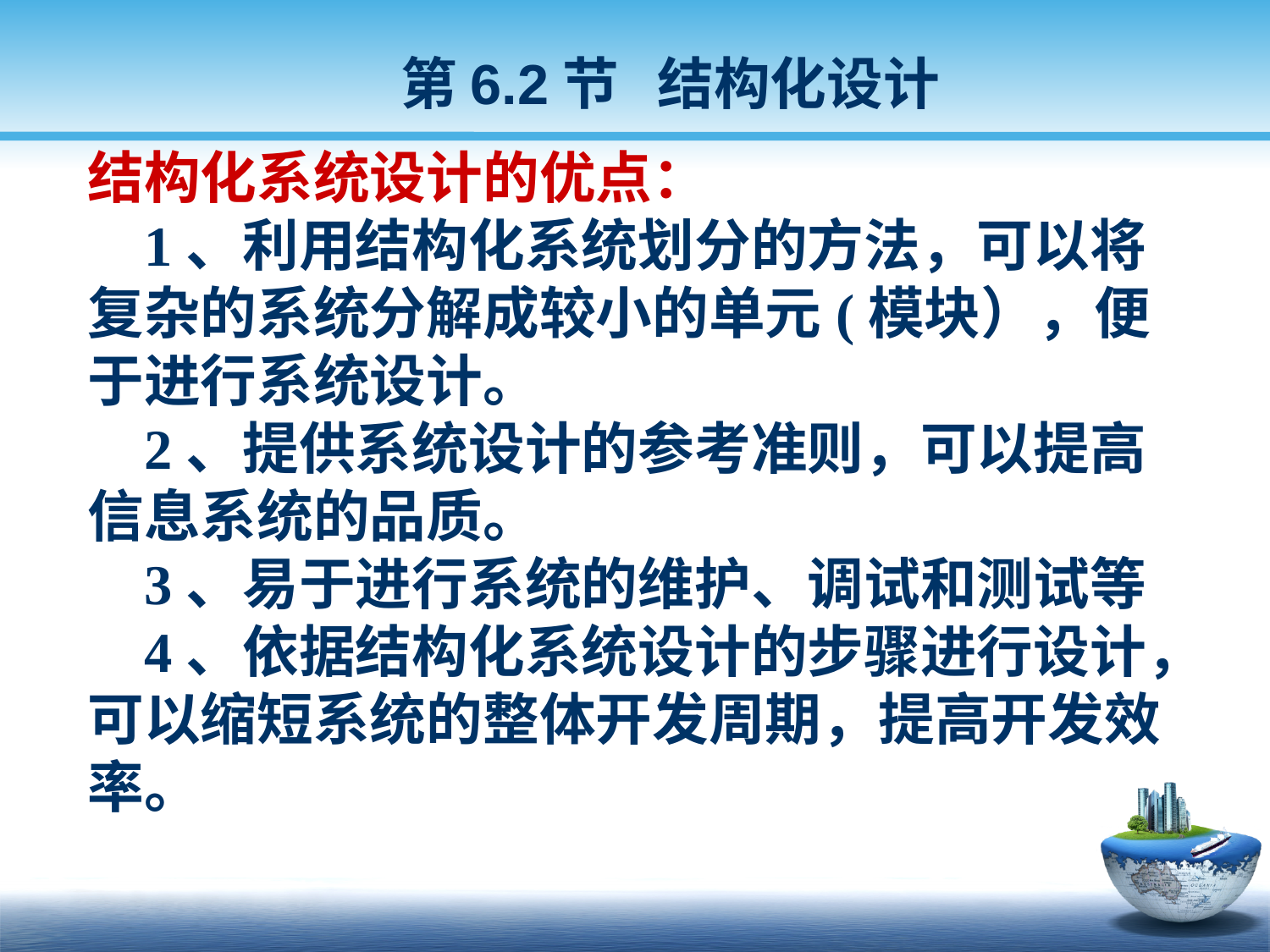

第6.2节   结构化设计
结构化系统设计的优点：
    1、利用结构化系统划分的方法，可以将复杂的系统分解成较小的单元(模块），便于进行系统设计。
    2、提供系统设计的参考准则，可以提高信息系统的品质。
    3、易于进行系统的维护、调试和测试等
    4、依据结构化系统设计的步骤进行设计，可以缩短系统的整体开发周期，提高开发效率。